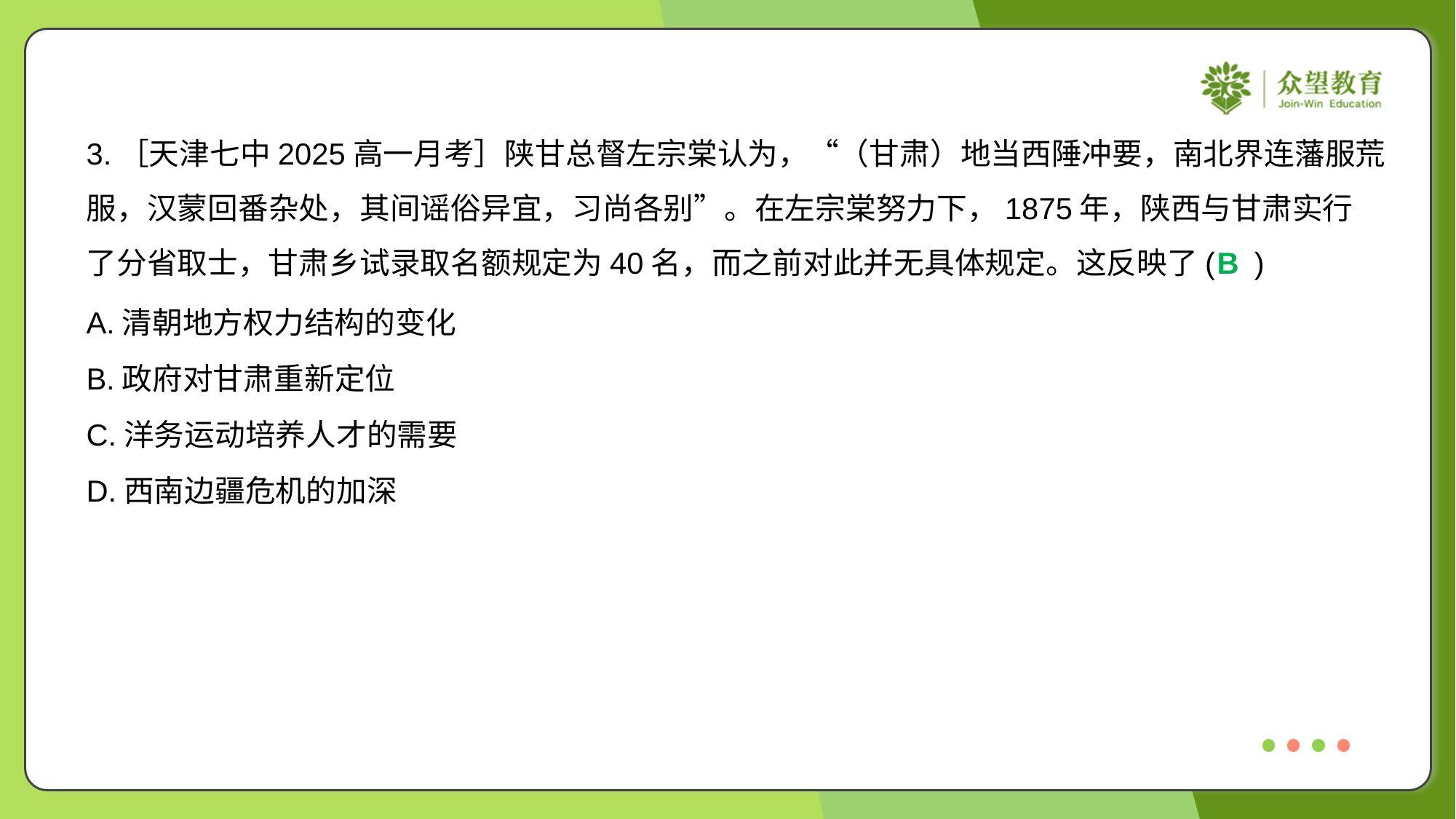

3.［天津七中2025高一月考］陕甘总督左宗棠认为，“（甘肃）地当西陲冲要，南北界连藩服荒
服，汉蒙回番杂处，其间谣俗异宜，习尚各别”。在左宗棠努力下，1875年，陕西与甘肃实行
了分省取士，甘肃乡试录取名额规定为40名，而之前对此并无具体规定。这反映了(     )
B
A.清朝地方权力结构的变化
B.政府对甘肃重新定位
C.洋务运动培养人才的需要
D.西南边疆危机的加深